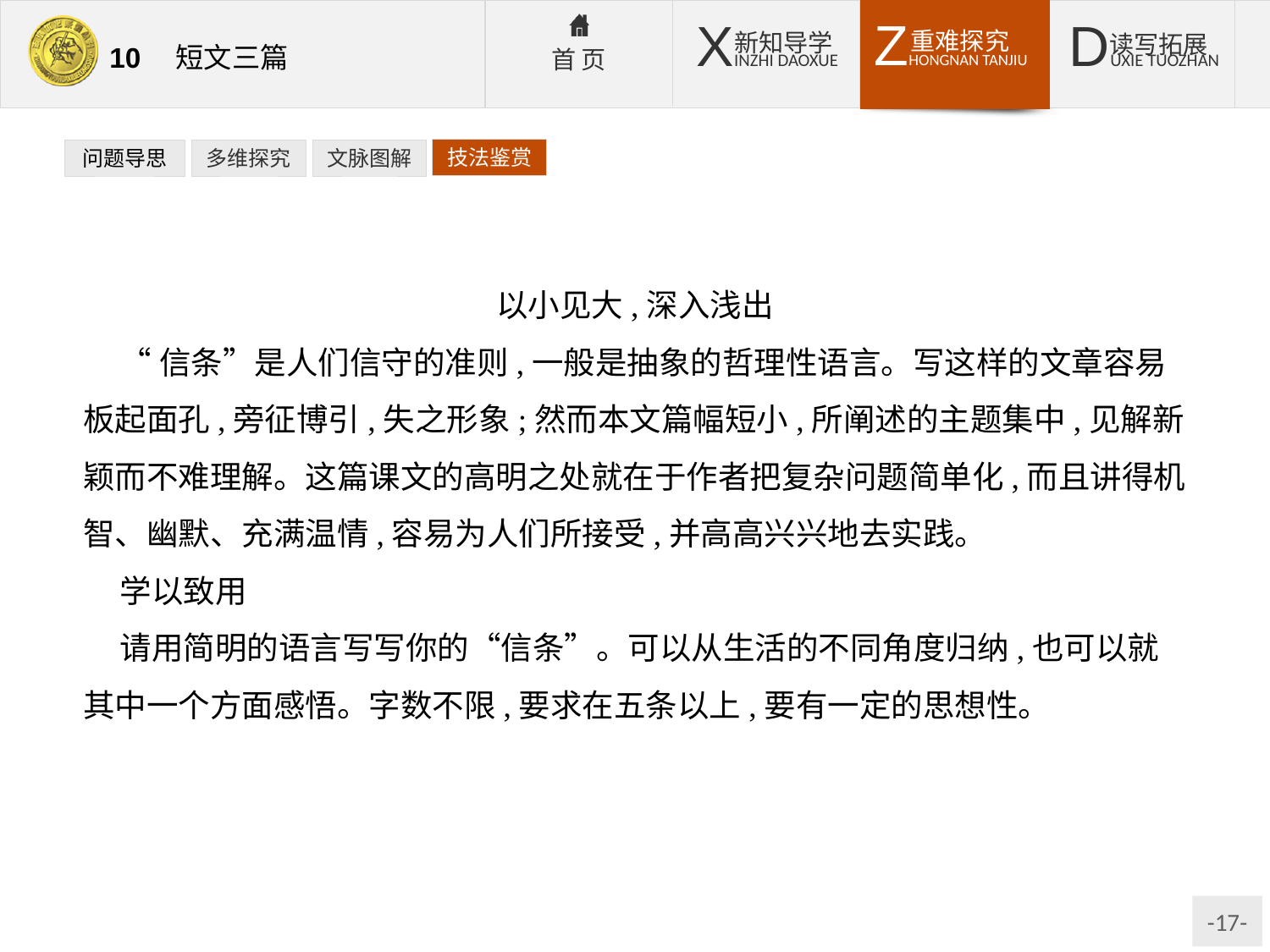

技法鉴赏
问题导思
多维探究
文脉图解
以小见大,深入浅出
“信条”是人们信守的准则,一般是抽象的哲理性语言。写这样的文章容易板起面孔,旁征博引,失之形象;然而本文篇幅短小,所阐述的主题集中,见解新颖而不难理解。这篇课文的高明之处就在于作者把复杂问题简单化,而且讲得机智、幽默、充满温情,容易为人们所接受,并高高兴兴地去实践。
学以致用
请用简明的语言写写你的“信条”。可以从生活的不同角度归纳,也可以就其中一个方面感悟。字数不限,要求在五条以上,要有一定的思想性。